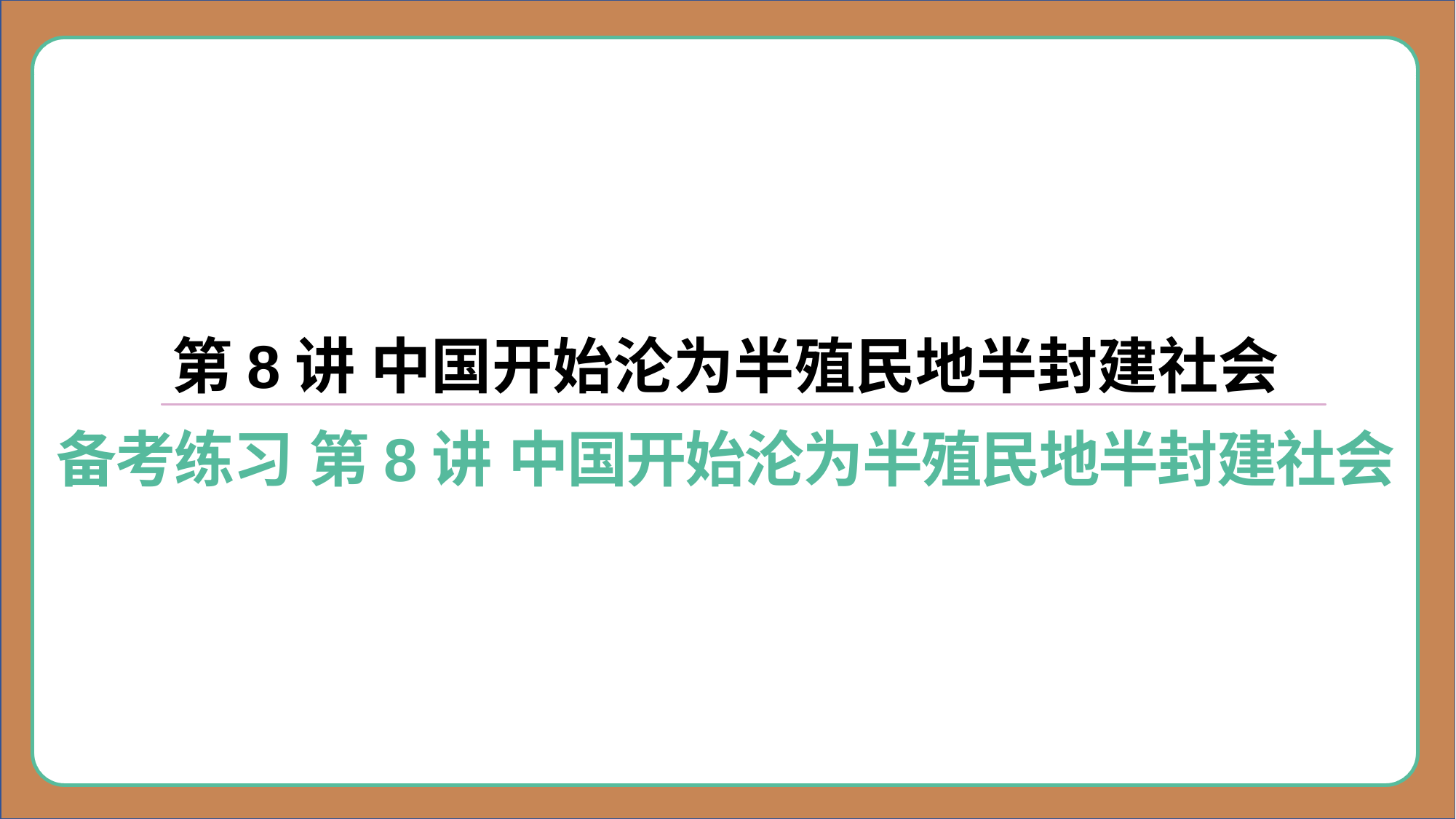

第8讲 中国开始沦为半殖民地半封建社会
备考练习 第8讲 中国开始沦为半殖民地半封建社会